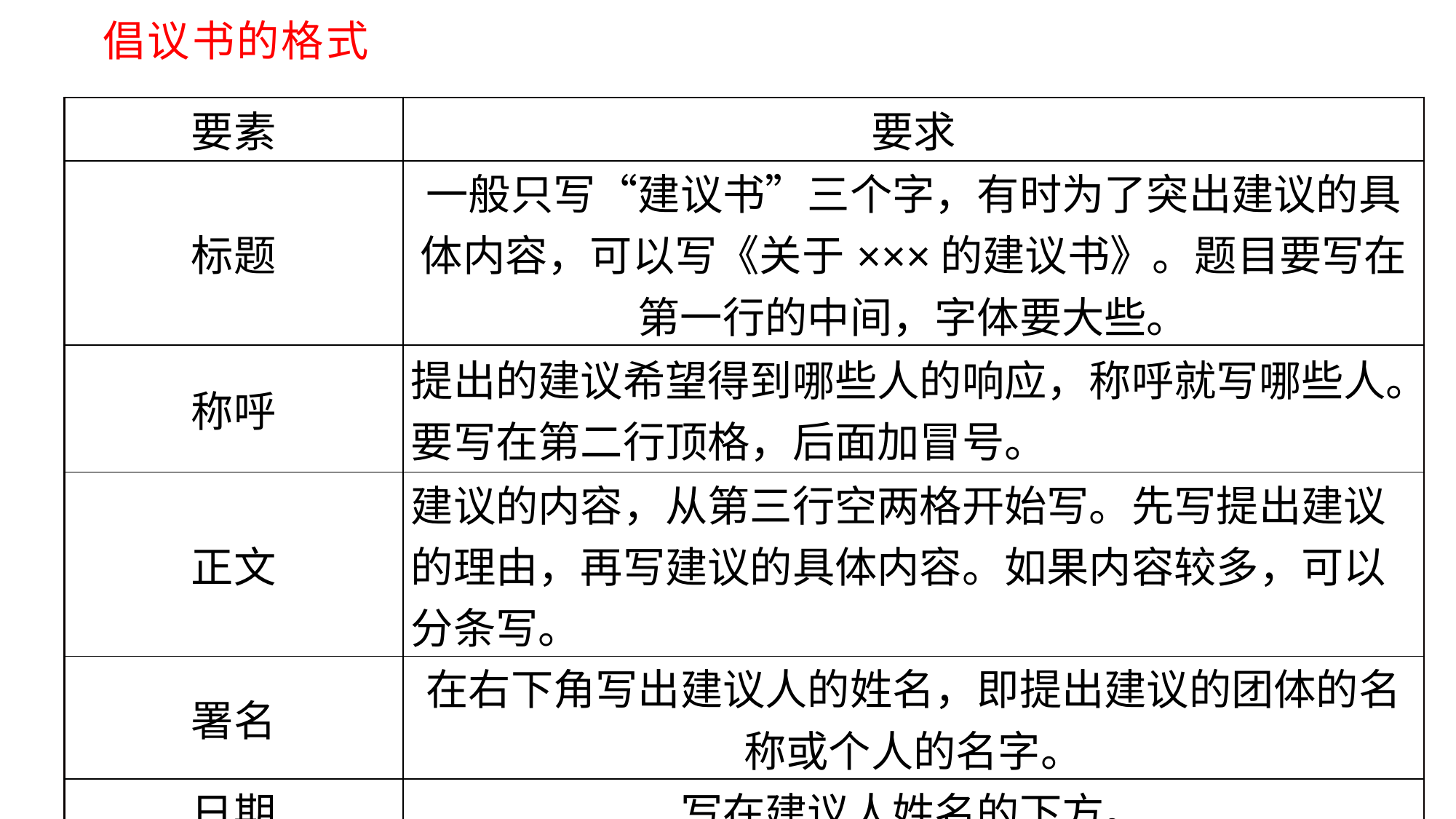

倡议书的格式
| 要素 | 要求 |
| --- | --- |
| 标题 | 一般只写“建议书”三个字，有时为了突出建议的具体内容，可以写《关于×××的建议书》。题目要写在第一行的中间，字体要大些。 |
| 称呼 | 提出的建议希望得到哪些人的响应，称呼就写哪些人。要写在第二行顶格，后面加冒号。 |
| 正文 | 建议的内容，从第三行空两格开始写。先写提出建议的理由，再写建议的具体内容。如果内容较多，可以分条写。 |
| 署名 | 在右下角写出建议人的姓名，即提出建议的团体的名称或个人的名字。 |
| 日期 | 写在建议人姓名的下方。 |